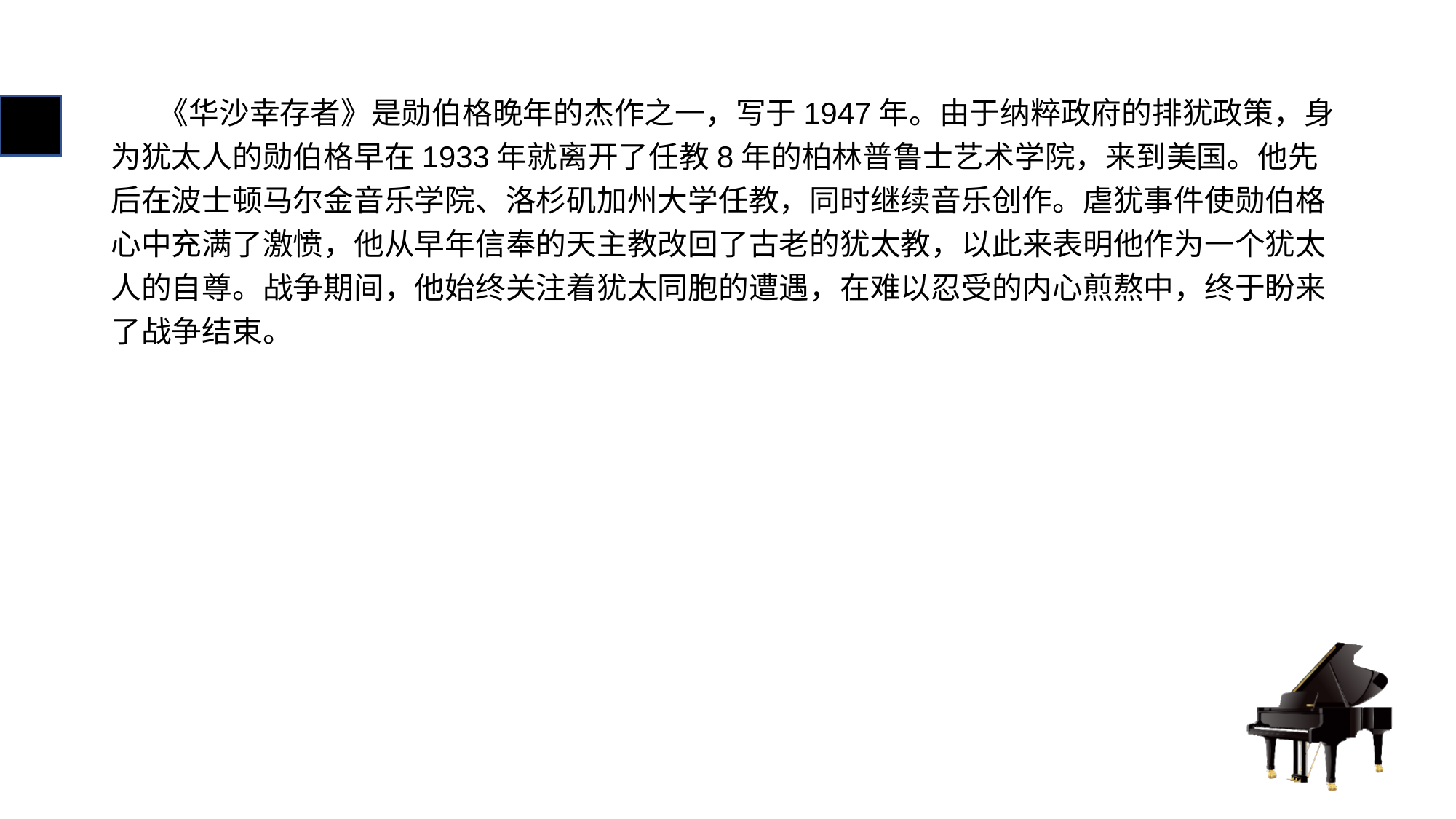

# 《华沙幸存者》是勋伯格晚年的杰作之一，写于1947年。由于纳粹政府的排犹政策，身为犹太人的勋伯格早在1933年就离开了任教8年的柏林普鲁士艺术学院，来到美国。他先后在波士顿马尔金音乐学院、洛杉矶加州大学任教，同时继续音乐创作。虐犹事件使勋伯格心中充满了激愤，他从早年信奉的天主教改回了古老的犹太教，以此来表明他作为一个犹太人的自尊。战争期间，他始终关注着犹太同胞的遭遇，在难以忍受的内心煎熬中，终于盼来了战争结束。